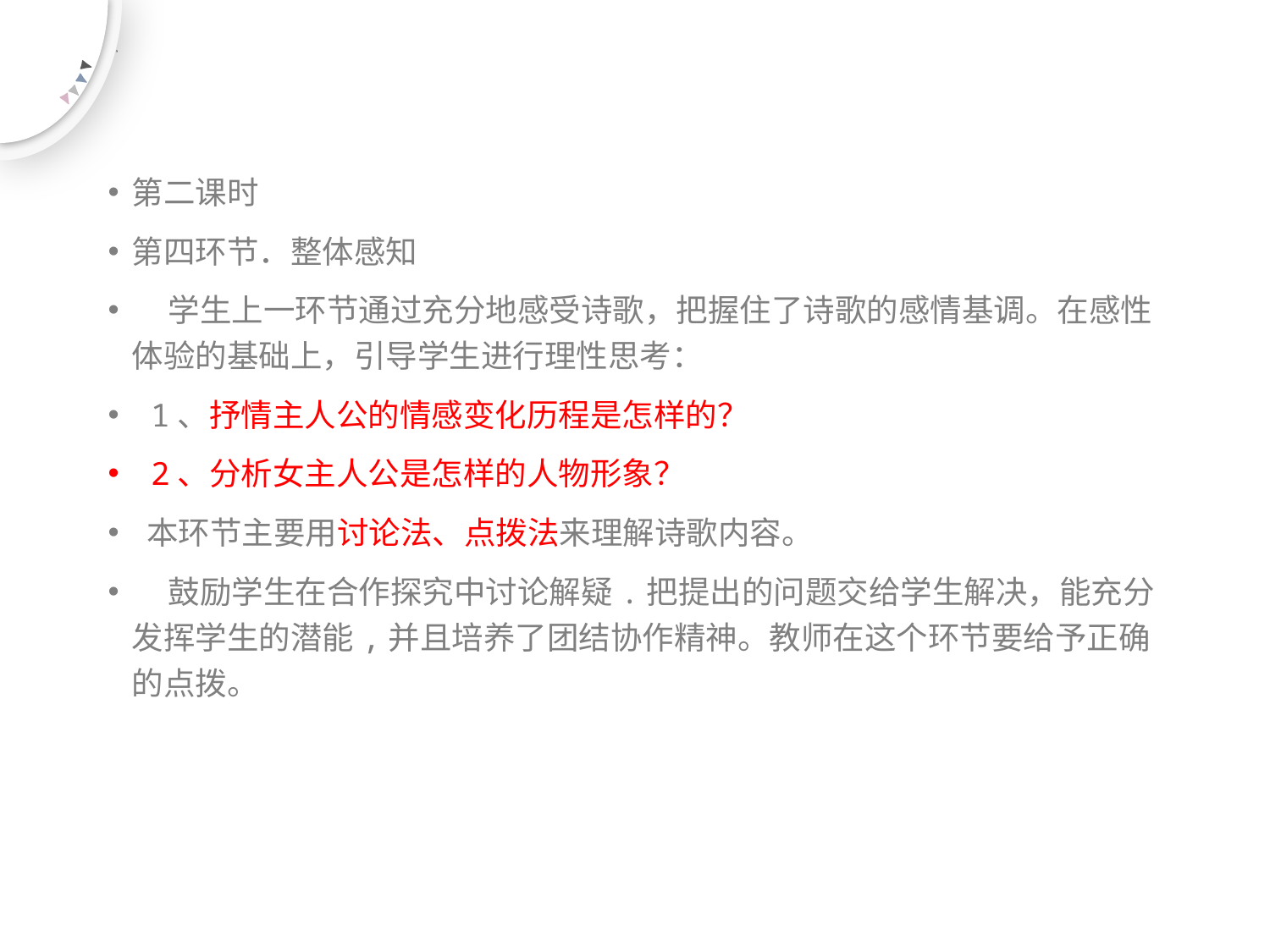

第二课时
第四环节．整体感知
    学生上一环节通过充分地感受诗歌，把握住了诗歌的感情基调。在感性体验的基础上，引导学生进行理性思考：
 1、抒情主人公的情感变化历程是怎样的？
 2、分析女主人公是怎样的人物形象？
 本环节主要用讨论法、点拨法来理解诗歌内容。
    鼓励学生在合作探究中讨论解疑.把提出的问题交给学生解决，能充分发挥学生的潜能,并且培养了团结协作精神。教师在这个环节要给予正确的点拨。